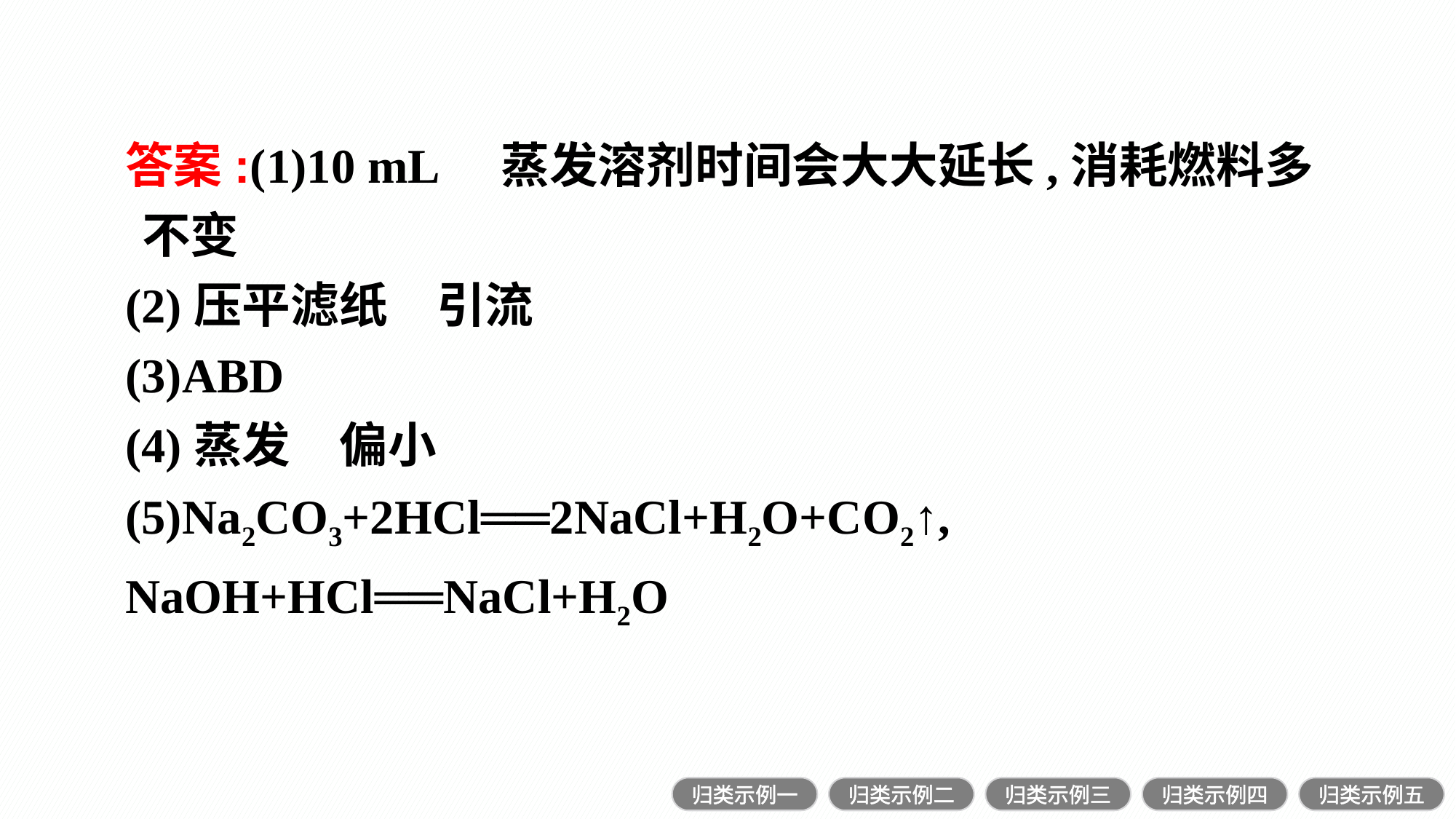

答案:(1)10 mL　蒸发溶剂时间会大大延长,消耗燃料多　不变
(2)压平滤纸　引流
(3)ABD
(4)蒸发　偏小
(5)Na2CO3+2HCl══2NaCl+H2O+CO2↑,
NaOH+HCl══NaCl+H2O